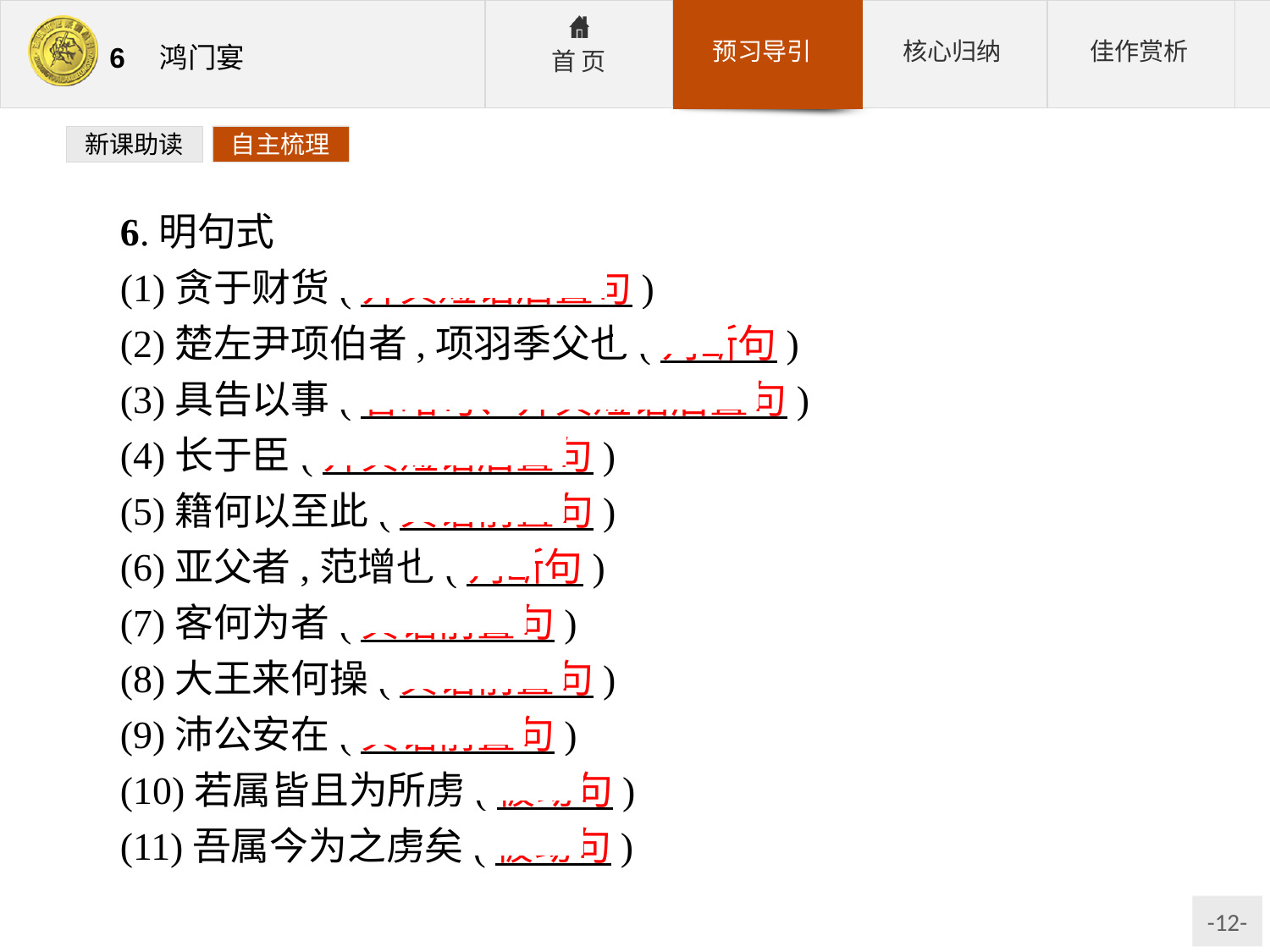

新课助读
自主梳理
6.明句式
(1)贪于财货(介宾短语后置句)
(2)楚左尹项伯者,项羽季父也(判断句)
(3)具告以事(省略句、介宾短语后置句)
(4)长于臣(介宾短语后置句)
(5)籍何以至此(宾语前置句)
(6)亚父者,范增也(判断句)
(7)客何为者(宾语前置句)
(8)大王来何操(宾语前置句)
(9)沛公安在(宾语前置句)
(10)若属皆且为所虏(被动句)
(11)吾属今为之虏矣(被动句)